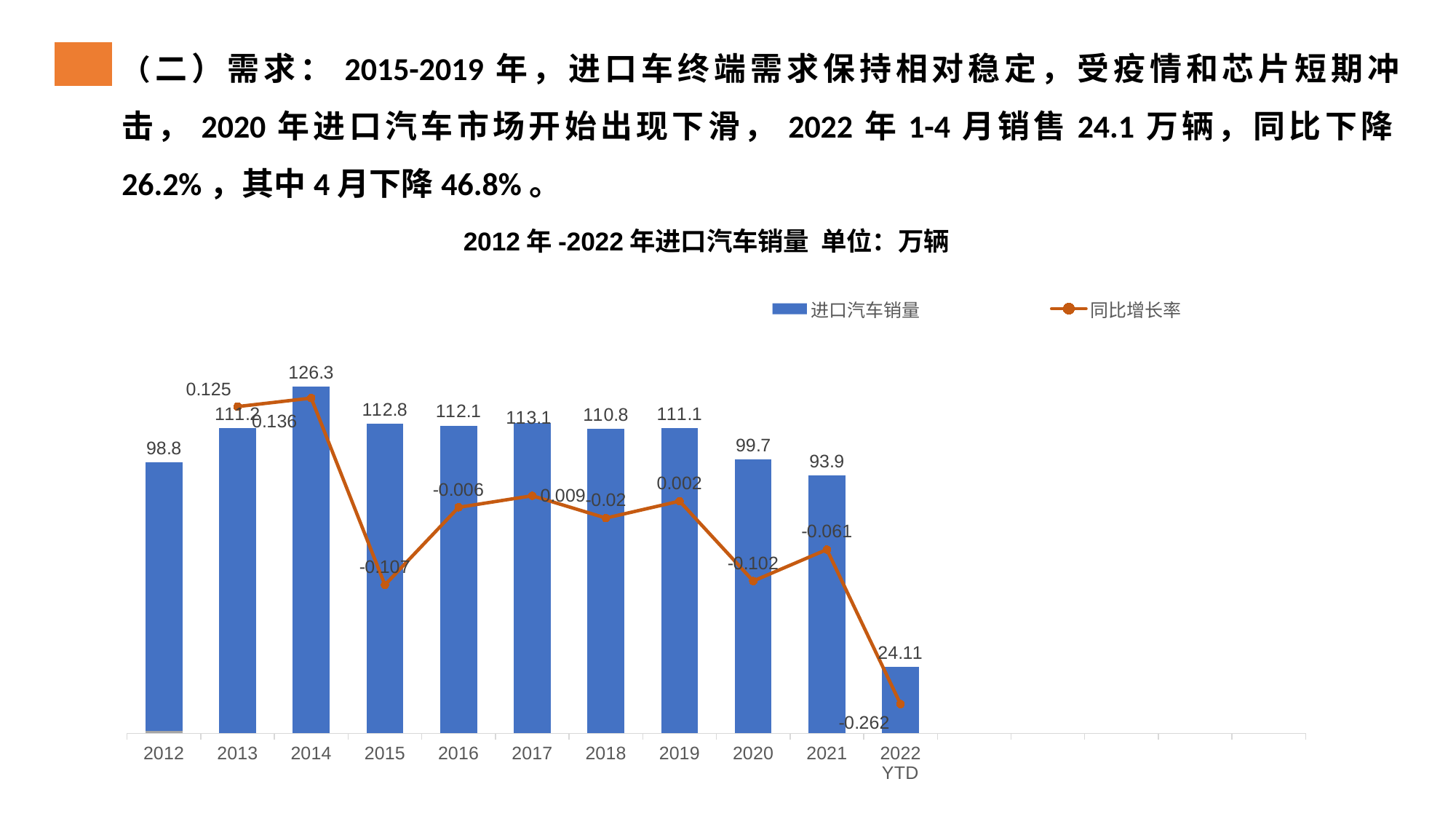

（二）需求：2015-2019年，进口车终端需求保持相对稳定，受疫情和芯片短期冲击，2020年进口汽车市场开始出现下滑，2022年1-4月销售24.1万辆，同比下降26.2%，其中4月下降46.8%。

2012年-2022年进口汽车销量  单位：万辆

[unsupported chart]